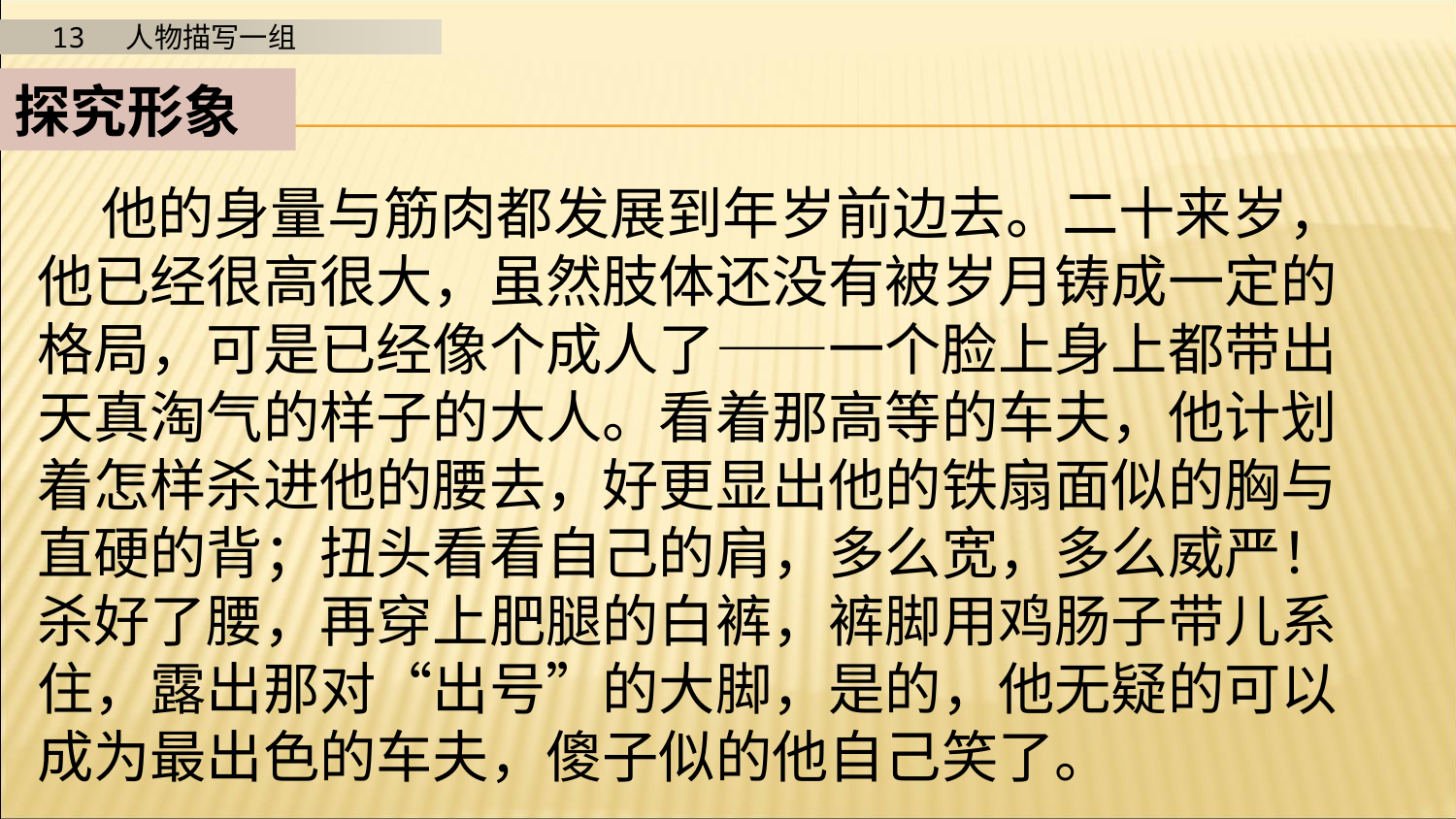

探究形象
    他的身量与筋肉都发展到年岁前边去。二十来岁，他已经很高很大，虽然肢体还没有被岁月铸成一定的格局，可是已经像个成人了——一个脸上身上都带出天真淘气的样子的大人。看着那高等的车夫，他计划着怎样杀进他的腰去，好更显出他的铁扇面似的胸与直硬的背；扭头看看自己的肩，多么宽，多么威严！杀好了腰，再穿上肥腿的白裤，裤脚用鸡肠子带儿系住，露出那对“出号”的大脚，是的，他无疑的可以成为最出色的车夫，傻子似的他自己笑了。